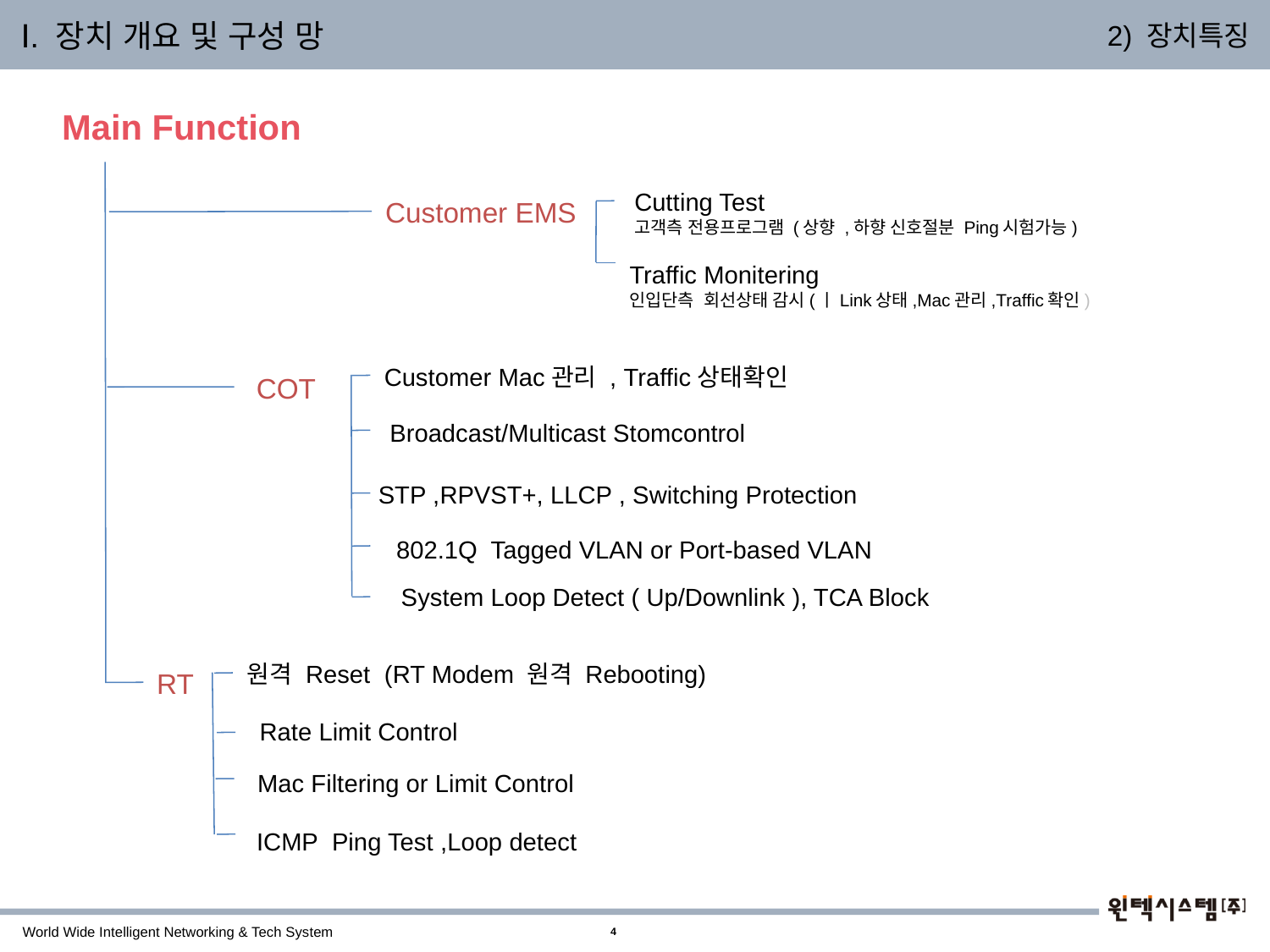

Ⅰ. 장치 개요 및 구성 망
2) 장치특징
Main Function
Cutting Test
고객측 전용프로그램 (상향 ,하향 신호절분 Ping시험가능)
Customer EMS
Traffic Monitering
인입단측  회선상태 감시(ㅣLink상태,Mac관리,Traffic확인)
Customer Mac관리 , Traffic상태확인
COT
 Broadcast/Multicast Stomcontrol
 STP ,RPVST+, LLCP , Switching Protection
 802.1Q  Tagged VLAN or Port-based VLAN
 System Loop Detect ( Up/Downlink ), TCA Block
원격 Reset  (RT Modem 원격 Rebooting)
RT
 Rate Limit Control
 Mac Filtering or Limit Control
ICMP  Ping Test ,Loop detect
4